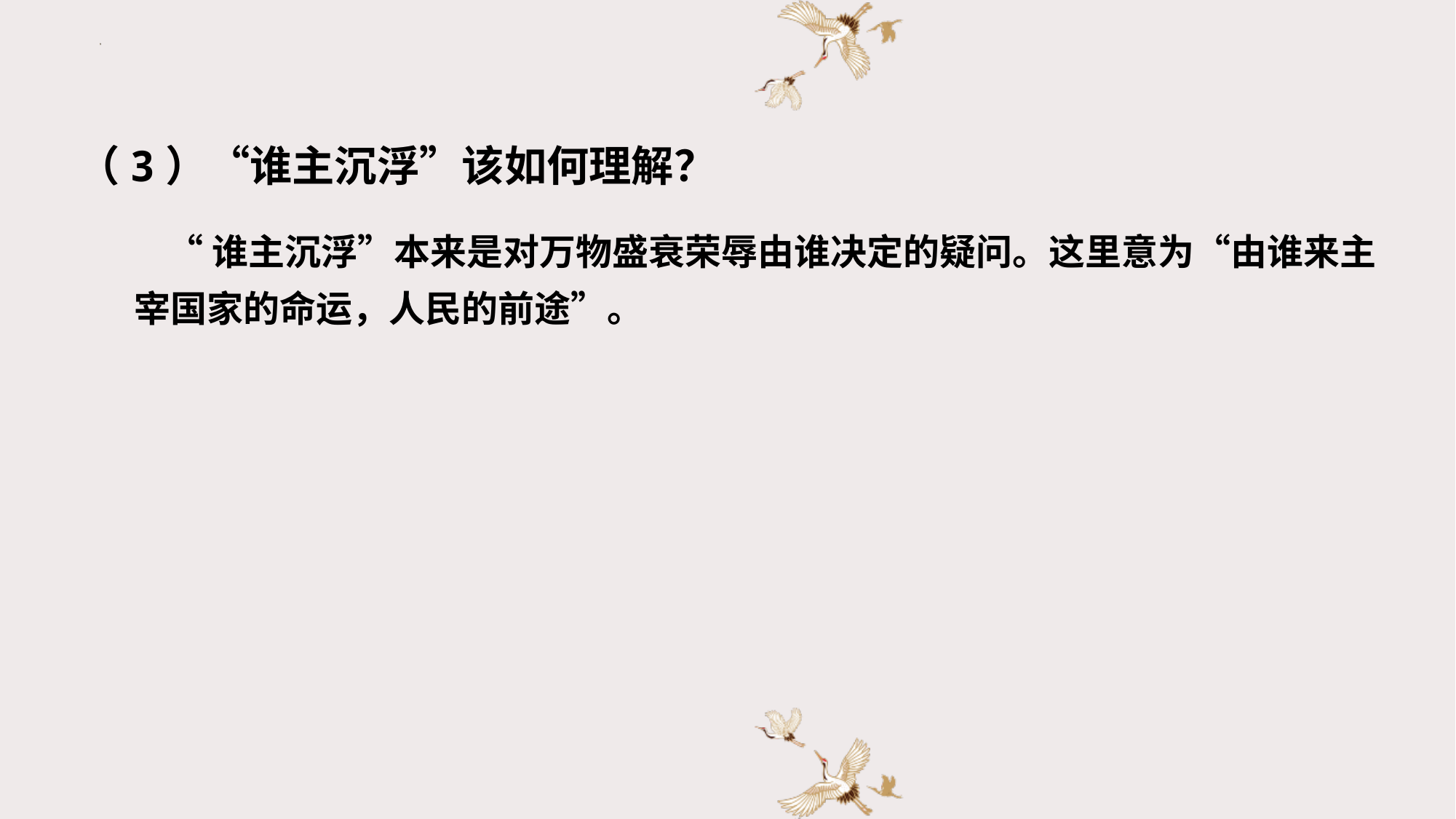

（3）“谁主沉浮”该如何理解？
    “谁主沉浮”本来是对万物盛衰荣辱由谁决定的疑问。这里意为“由谁来主宰国家的命运，人民的前途”。